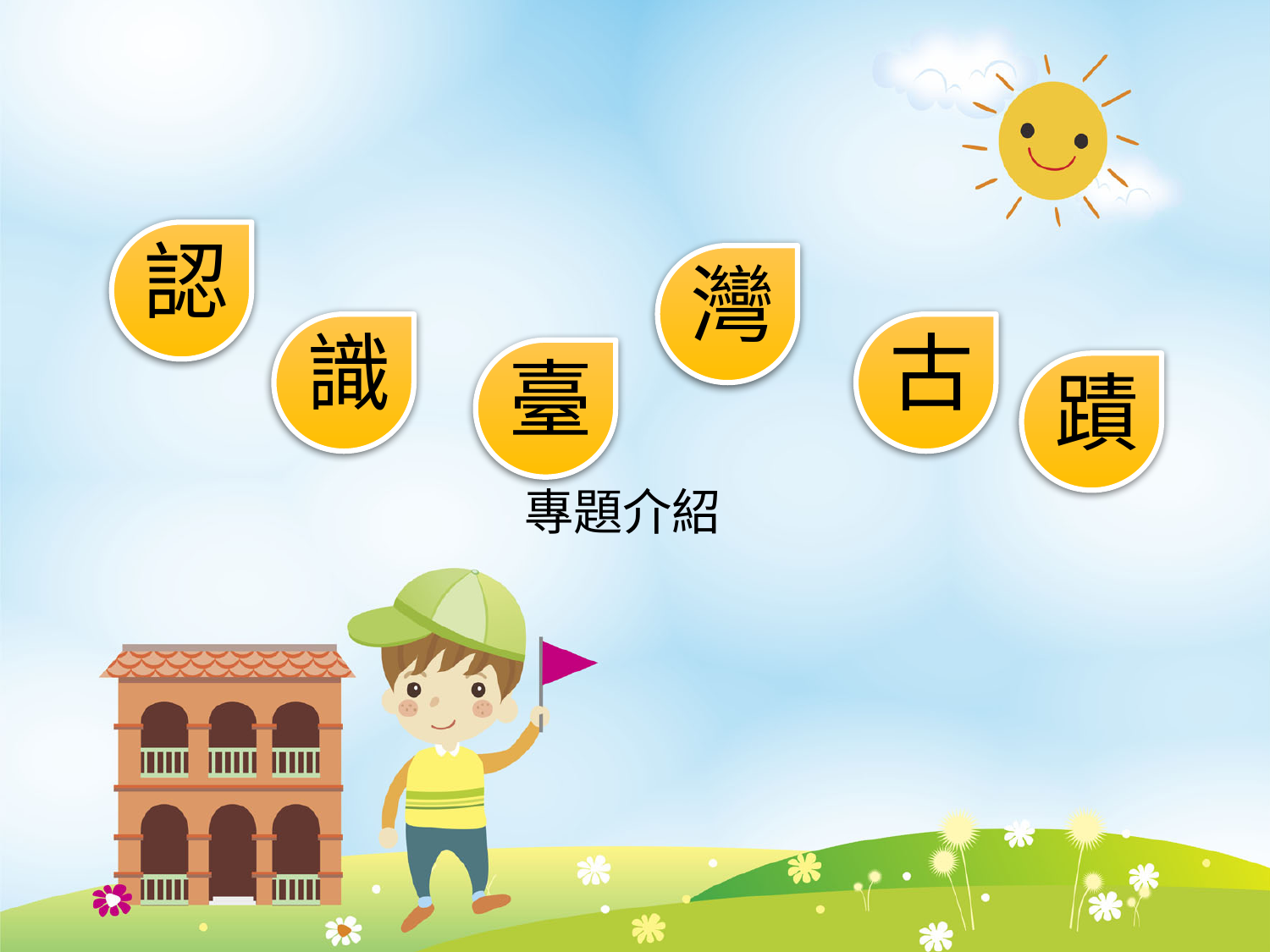

認
灣
識
古
臺
蹟
專題介紹